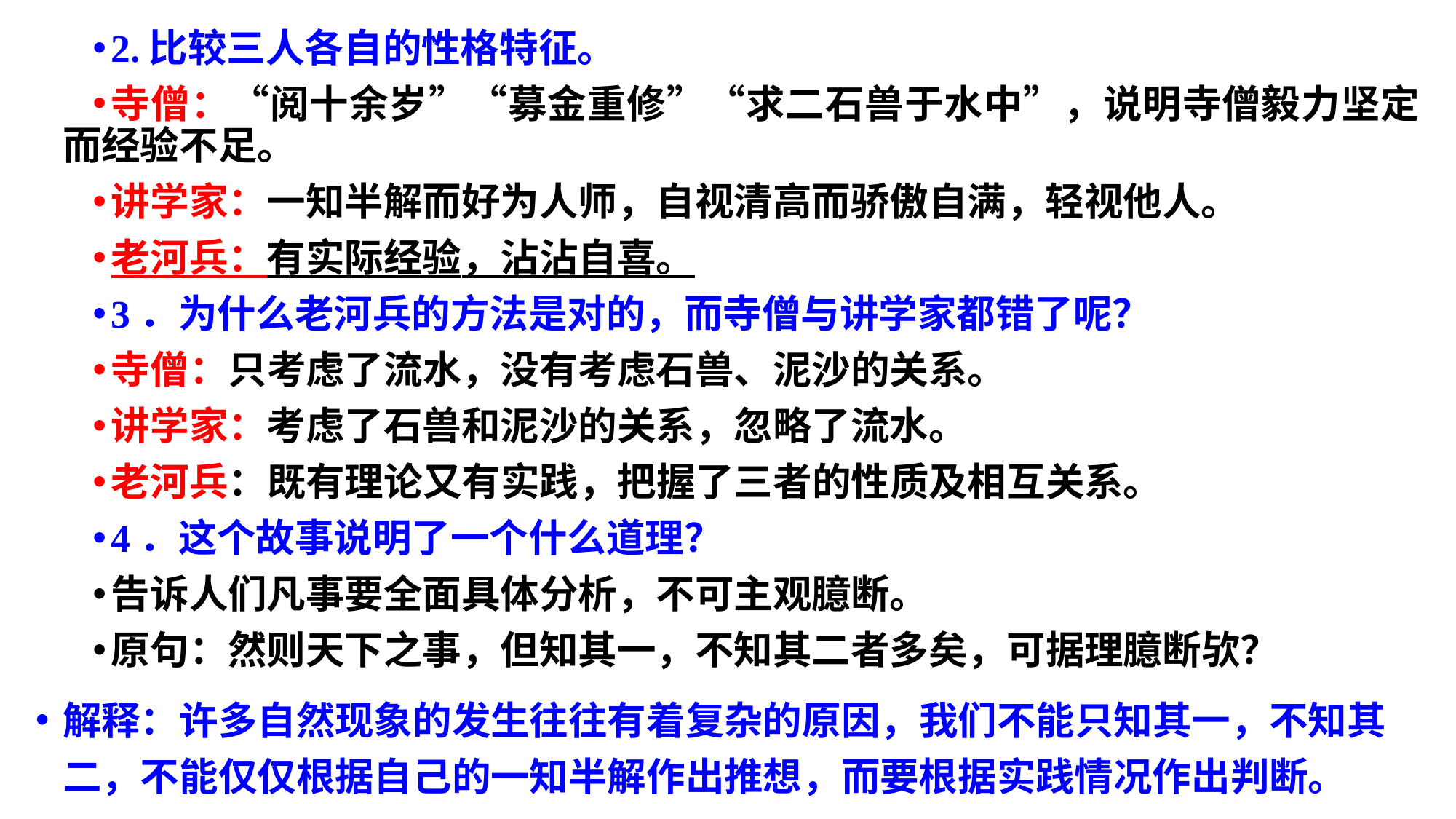

2.比较三人各自的性格特征。
寺僧：“阅十余岁”“募金重修”“求二石兽于水中”，说明寺僧毅力坚定而经验不足。
讲学家：一知半解而好为人师，自视清高而骄傲自满，轻视他人。
老河兵：有实际经验，沾沾自喜。
3．为什么老河兵的方法是对的，而寺僧与讲学家都错了呢？
寺僧：只考虑了流水，没有考虑石兽、泥沙的关系。
讲学家：考虑了石兽和泥沙的关系，忽略了流水。
老河兵：既有理论又有实践，把握了三者的性质及相互关系。
4．这个故事说明了一个什么道理？
告诉人们凡事要全面具体分析，不可主观臆断。
原句：然则天下之事，但知其一，不知其二者多矣，可据理臆断欤？
解释：许多自然现象的发生往往有着复杂的原因，我们不能只知其一，不知其二，不能仅仅根据自己的一知半解作出推想，而要根据实践情况作出判断。